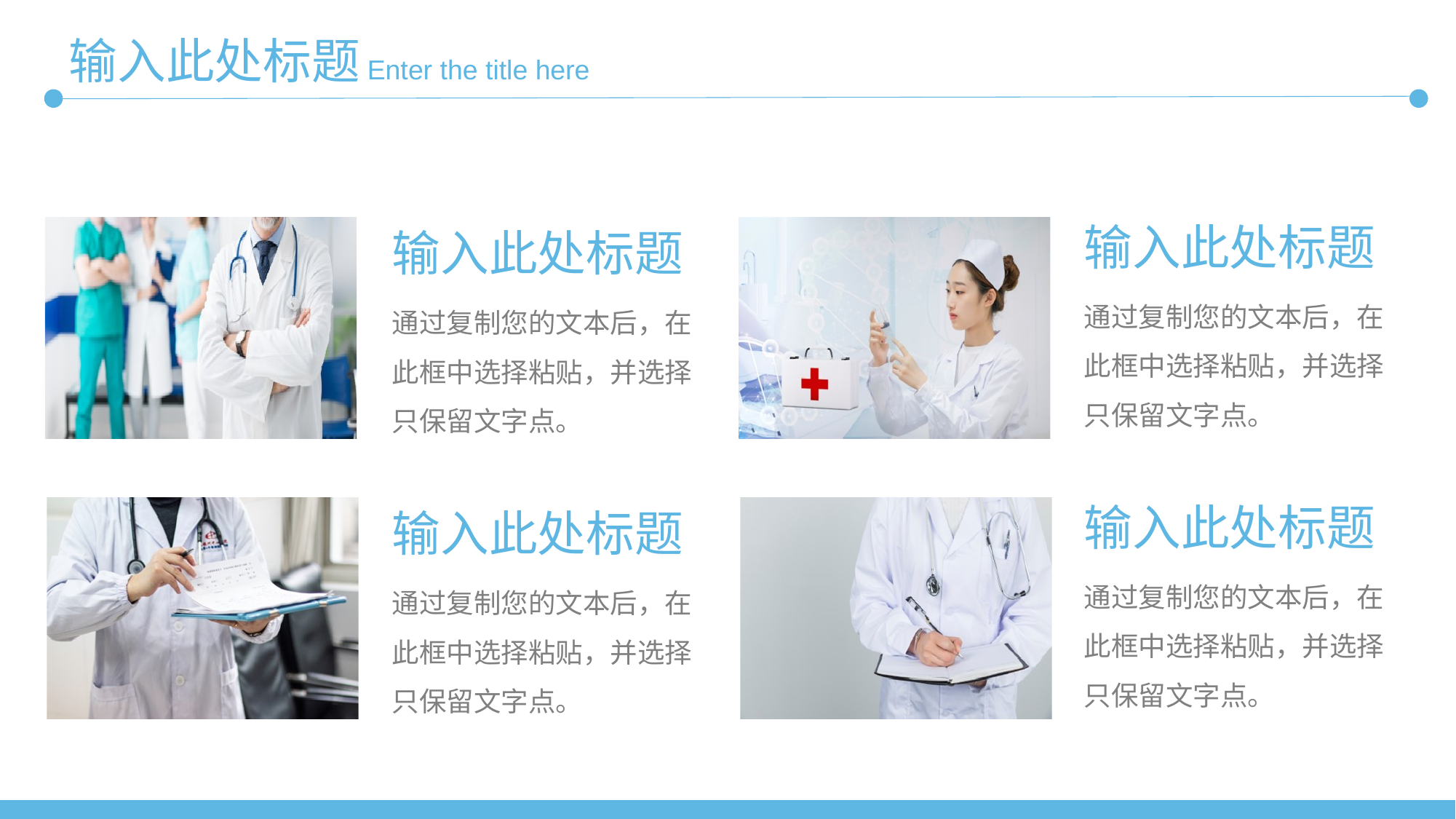

输入此处标题
Enter the title here

输入此处标题

输入此处标题

通过复制您的文本后，在此框中选择粘贴，并选择只保留文字点。
通过复制您的文本后，在此框中选择粘贴，并选择只保留文字点。
输入此处标题

输入此处标题

通过复制您的文本后，在此框中选择粘贴，并选择只保留文字点。
通过复制您的文本后，在此框中选择粘贴，并选择只保留文字点。